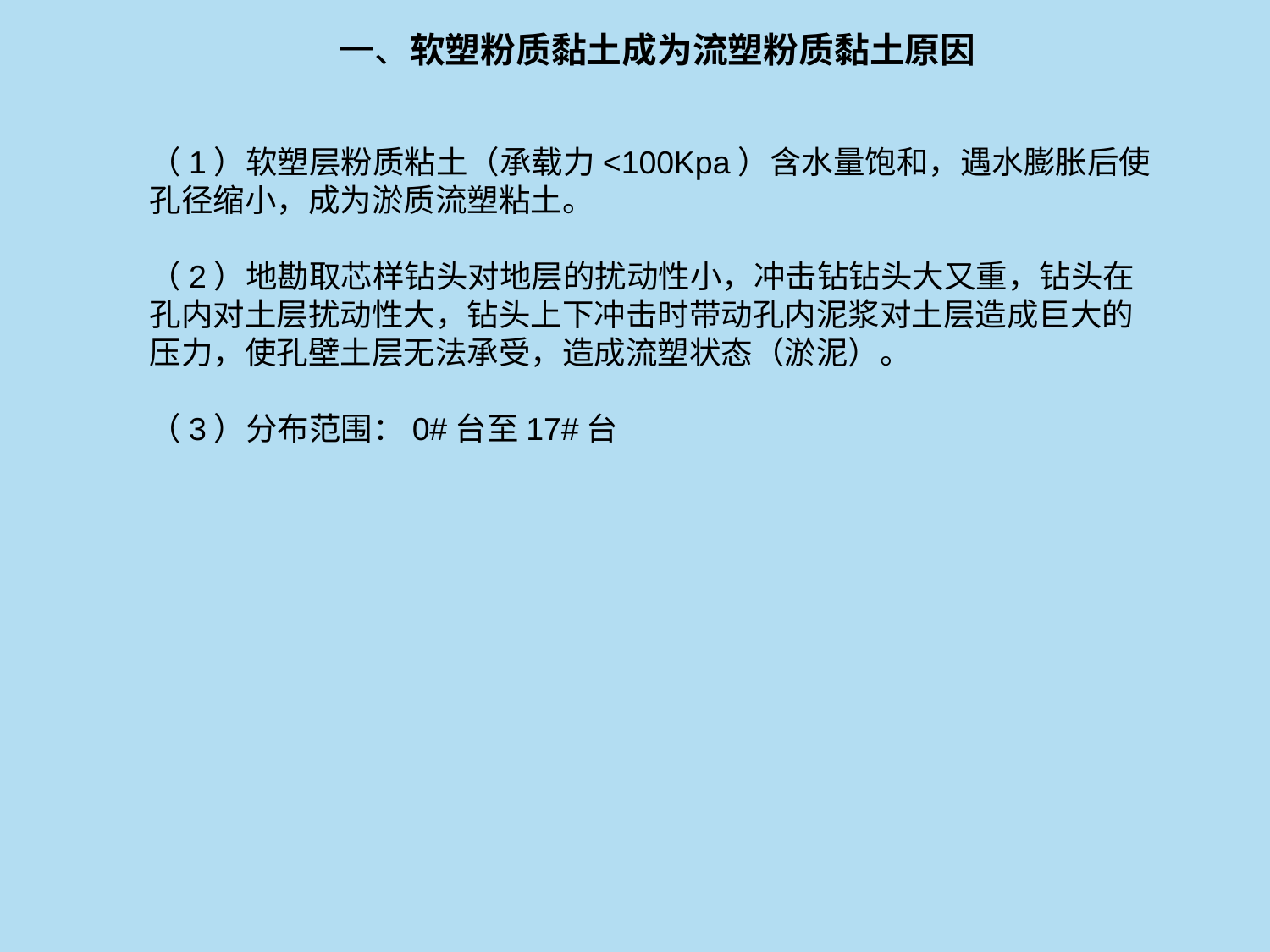

一、软塑粉质黏土成为流塑粉质黏土原因

（1）软塑层粉质粘土（承载力<100Kpa）含水量饱和，遇水膨胀后使孔径缩小，成为淤质流塑粘土。

（2）地勘取芯样钻头对地层的扰动性小，冲击钻钻头大又重，钻头在孔内对土层扰动性大，钻头上下冲击时带动孔内泥浆对土层造成巨大的压力，使孔壁土层无法承受，造成流塑状态（淤泥）。

（3）分布范围：0#台至17#台